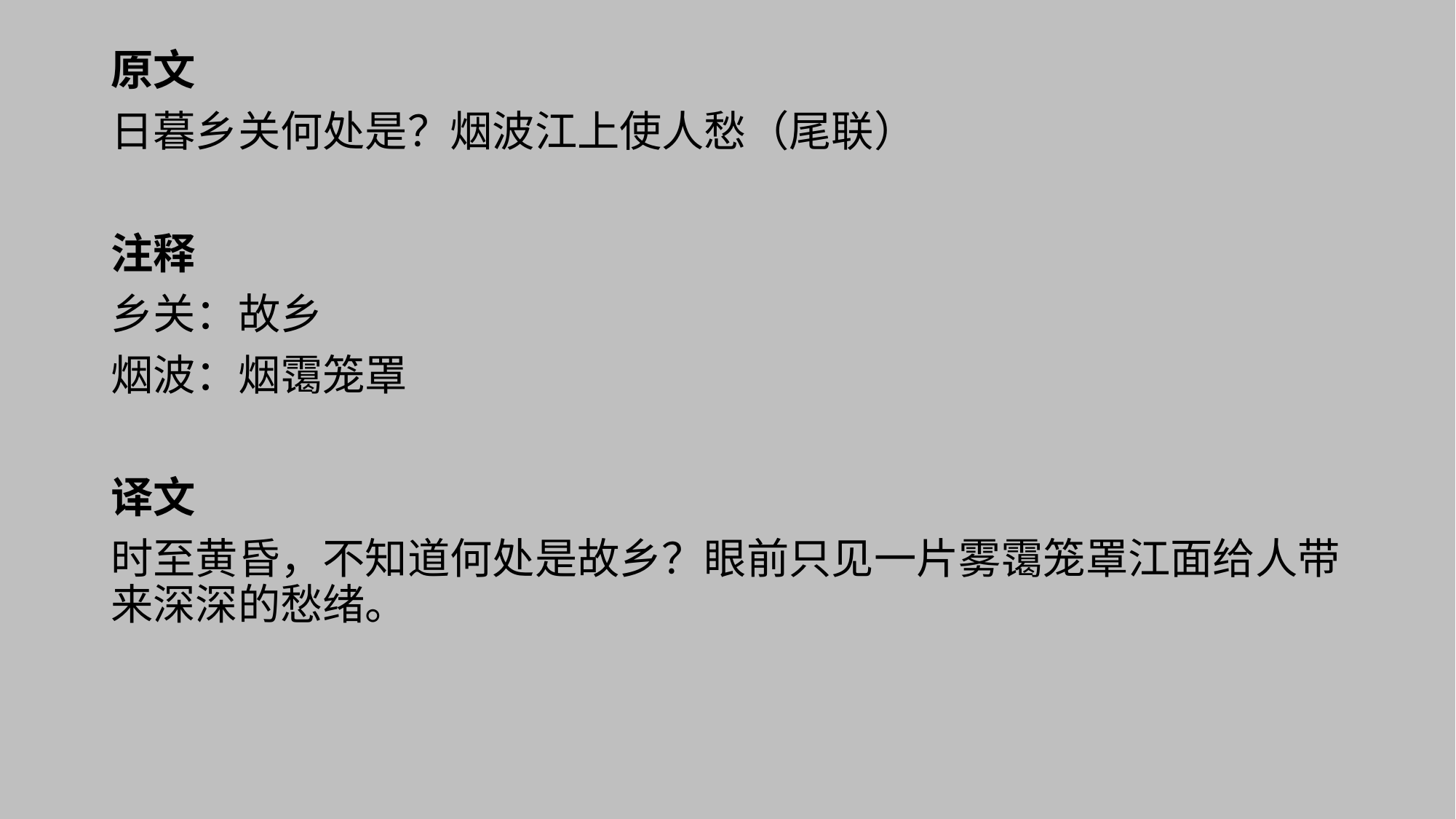

# 原文
日暮乡关何处是？烟波江上使人愁（尾联）

注释
乡关：故乡
烟波：烟霭笼罩

译文
时至黄昏，不知道何处是故乡？眼前只见一片雾霭笼罩江面给人带来深深的愁绪。